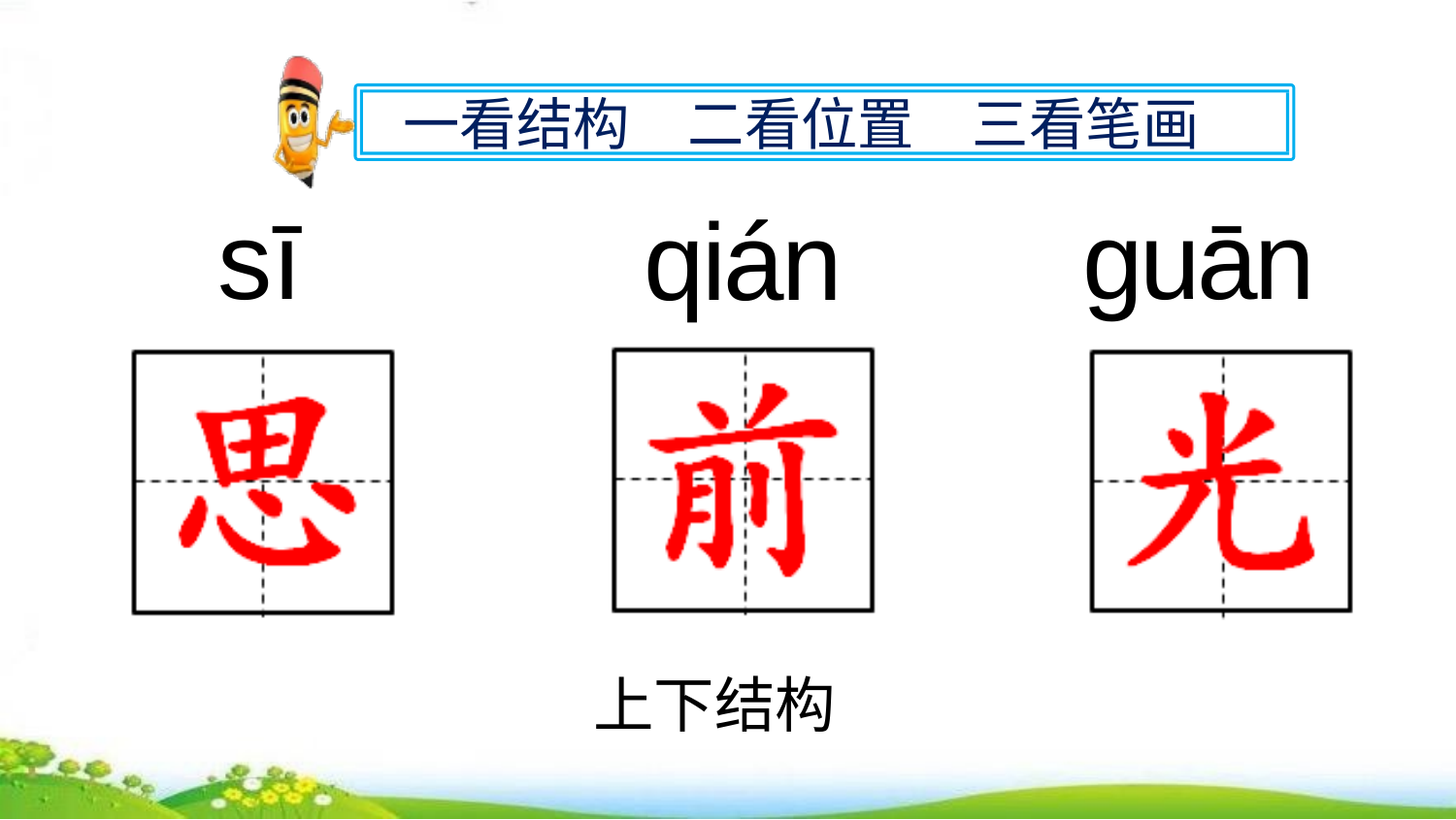

一看结构
二看位置
三看笔画
sī
ɡuānɡ
qián

上下结构